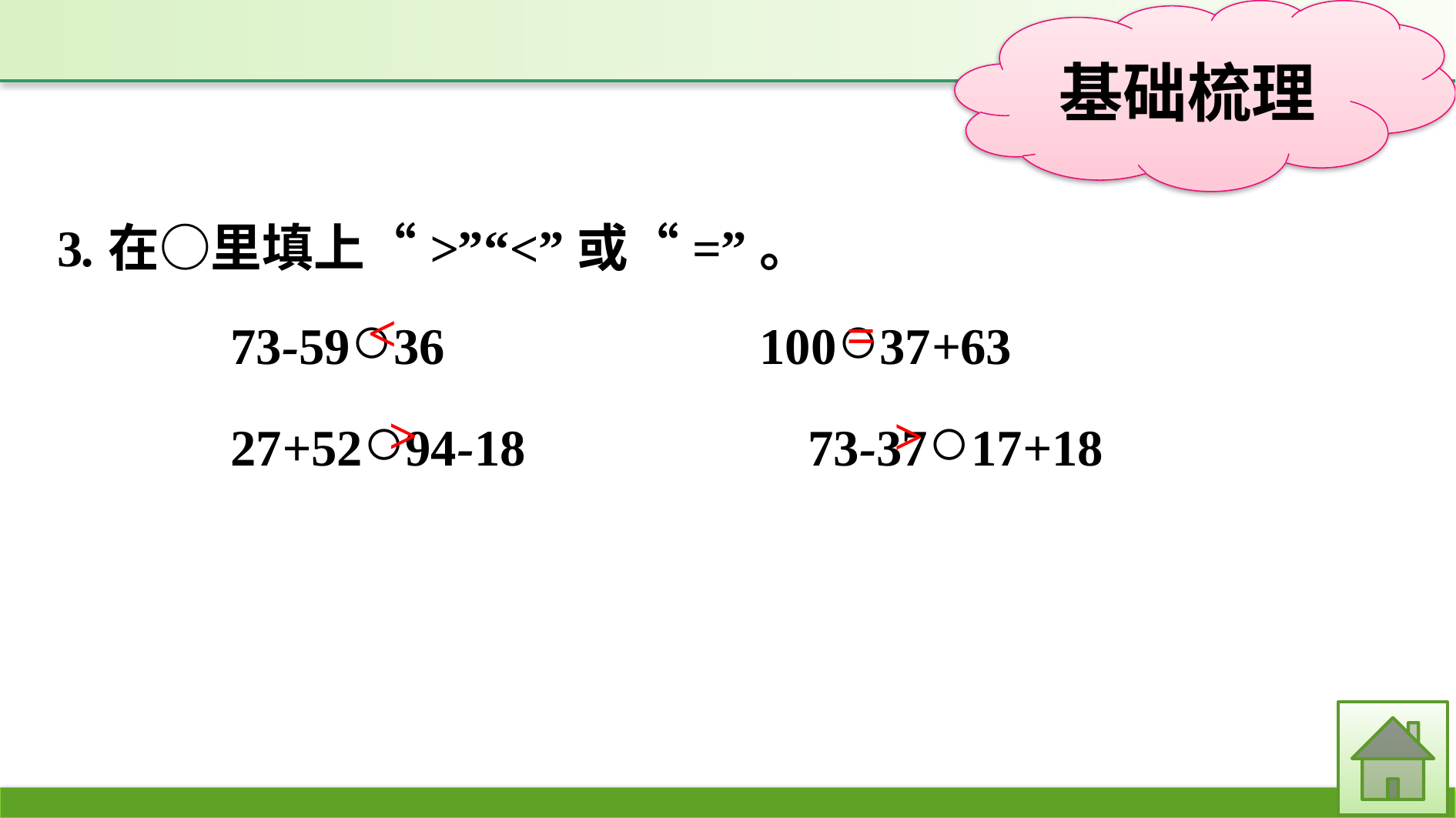

3.在○里填上“>”“<”或“=”。
73-59○36			100○37+63
27+52○94-18			73-37○17+18
<
=
>
>